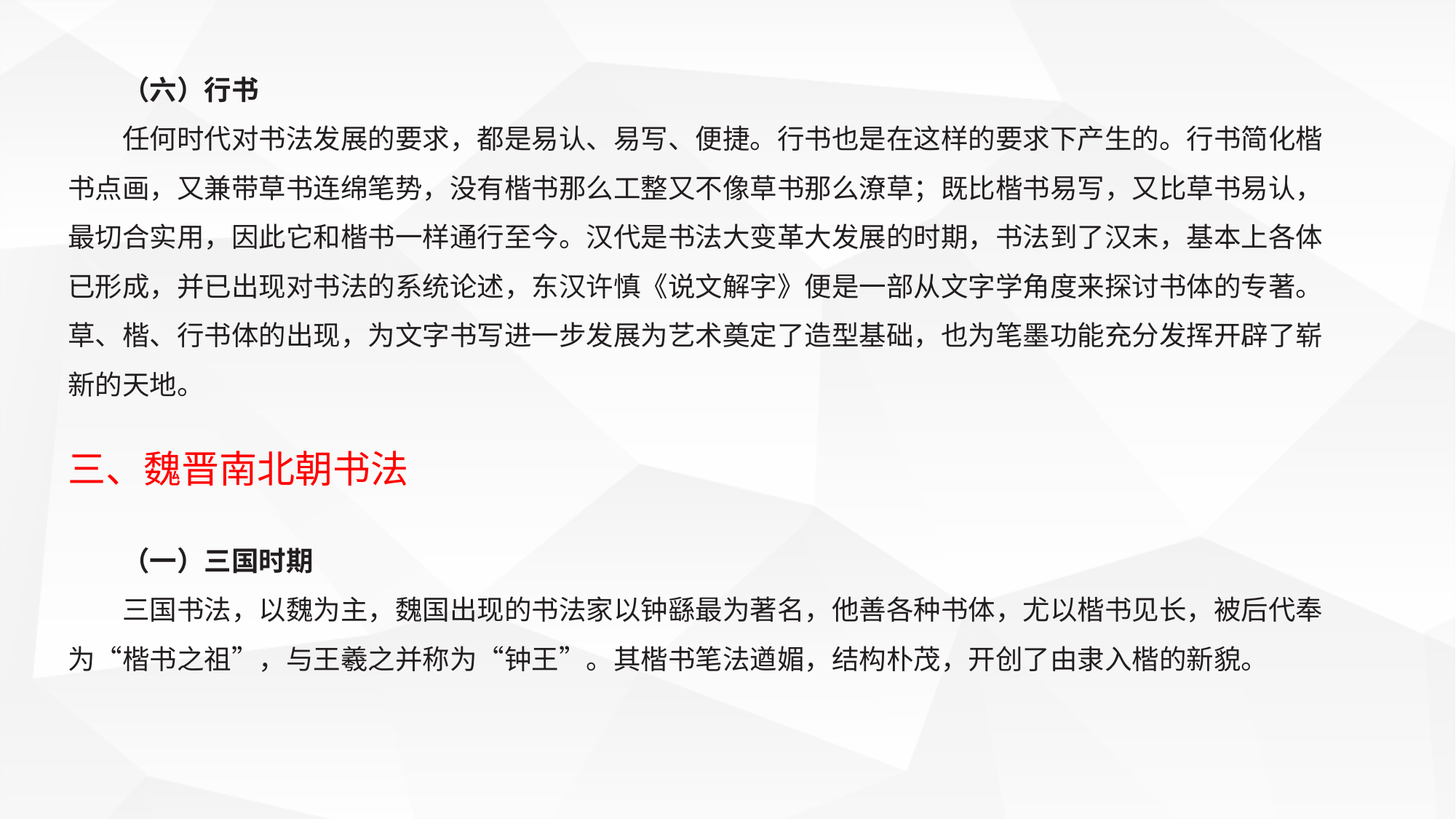

（六）行书
任何时代对书法发展的要求，都是易认、易写、便捷。行书也是在这样的要求下产生的。行书简化楷书点画，又兼带草书连绵笔势，没有楷书那么工整又不像草书那么潦草；既比楷书易写，又比草书易认，最切合实用，因此它和楷书一样通行至今。汉代是书法大变革大发展的时期，书法到了汉末，基本上各体已形成，并已出现对书法的系统论述，东汉许慎《说文解字》便是一部从文字学角度来探讨书体的专著。草、楷、行书体的出现，为文字书写进一步发展为艺术奠定了造型基础，也为笔墨功能充分发挥开辟了崭新的天地。
三、魏晋南北朝书法
（一）三国时期
三国书法，以魏为主，魏国出现的书法家以钟繇最为著名，他善各种书体，尤以楷书见长，被后代奉为“楷书之祖”，与王羲之并称为“钟王”。其楷书笔法遒媚，结构朴茂，开创了由隶入楷的新貌。